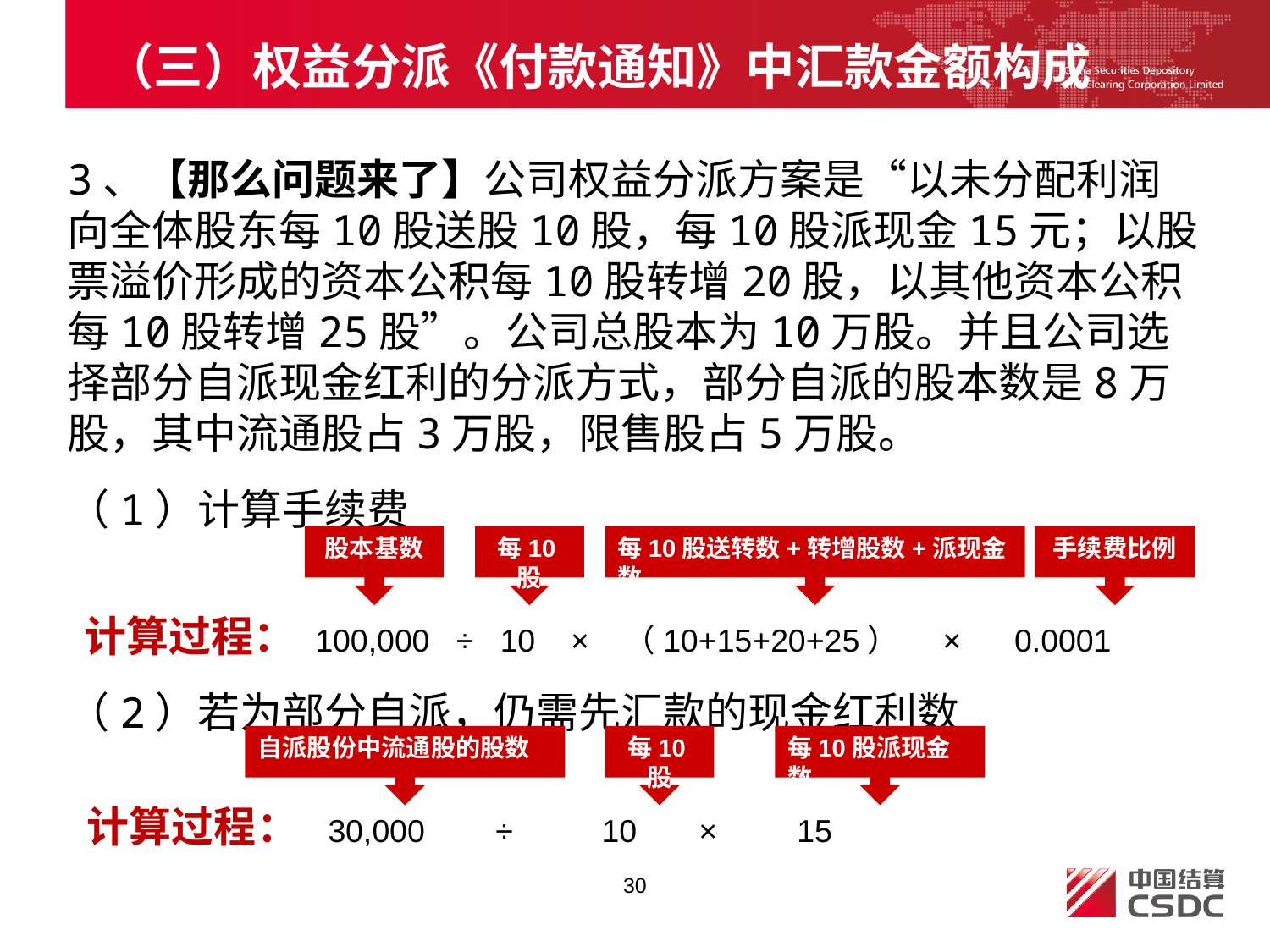

# （三）权益分派《付款通知》中汇款金额构成
3、【那么问题来了】公司权益分派方案是“以未分配利润向全体股东每10股送股10股，每10股派现金15元；以股票溢价形成的资本公积每10股转增20股，以其他资本公积每10股转增25股”。公司总股本为10万股。并且公司选择部分自派现金红利的分派方式，部分自派的股本数是8万股，其中流通股占3万股，限售股占5万股。
（1）计算手续费

 计算过程： 100,000   ÷   10    ×   （10+15+20+25）     ×      0.0001
（2）若为部分自派，仍需先汇款的现金红利数

 计算过程：  30,000        ÷          10       ×         15

股本基数
每10股
每10股送转数+转增股数+派现金数
手续费比例
自派股份中流通股的股数
每10股
每10股派现金数
30